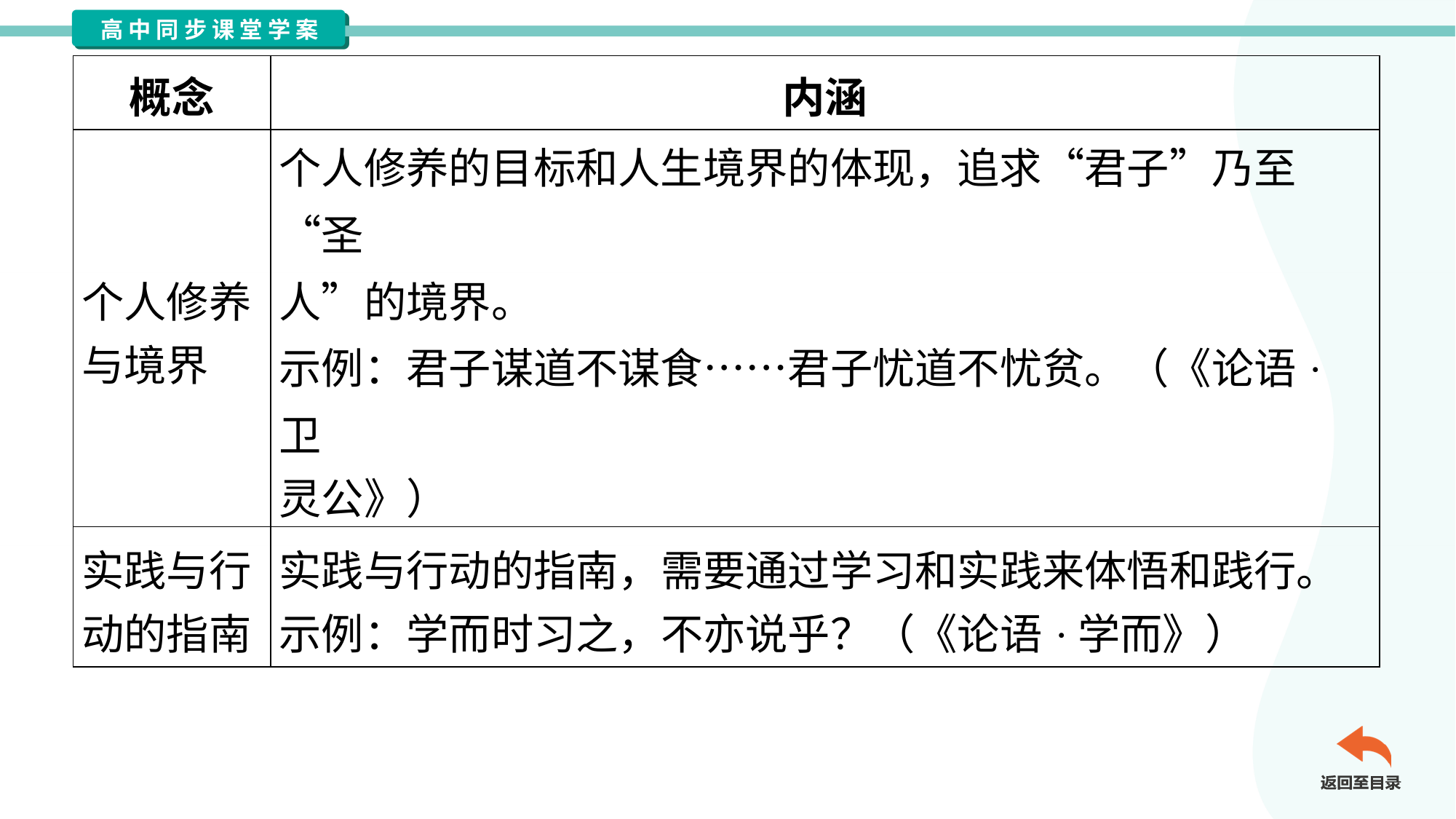

| 概念 | 内涵 |
| --- | --- |
| 个人修养 与境界 | 个人修养的目标和人生境界的体现，追求“君子”乃至“圣 人”的境界。 示例：君子谋道不谋食……君子忧道不忧贫。（《论语·卫 灵公》） |
| 实践与行 动的指南 | 实践与行动的指南，需要通过学习和实践来体悟和践行。 示例：学而时习之，不亦说乎？（《论语·学而》） |